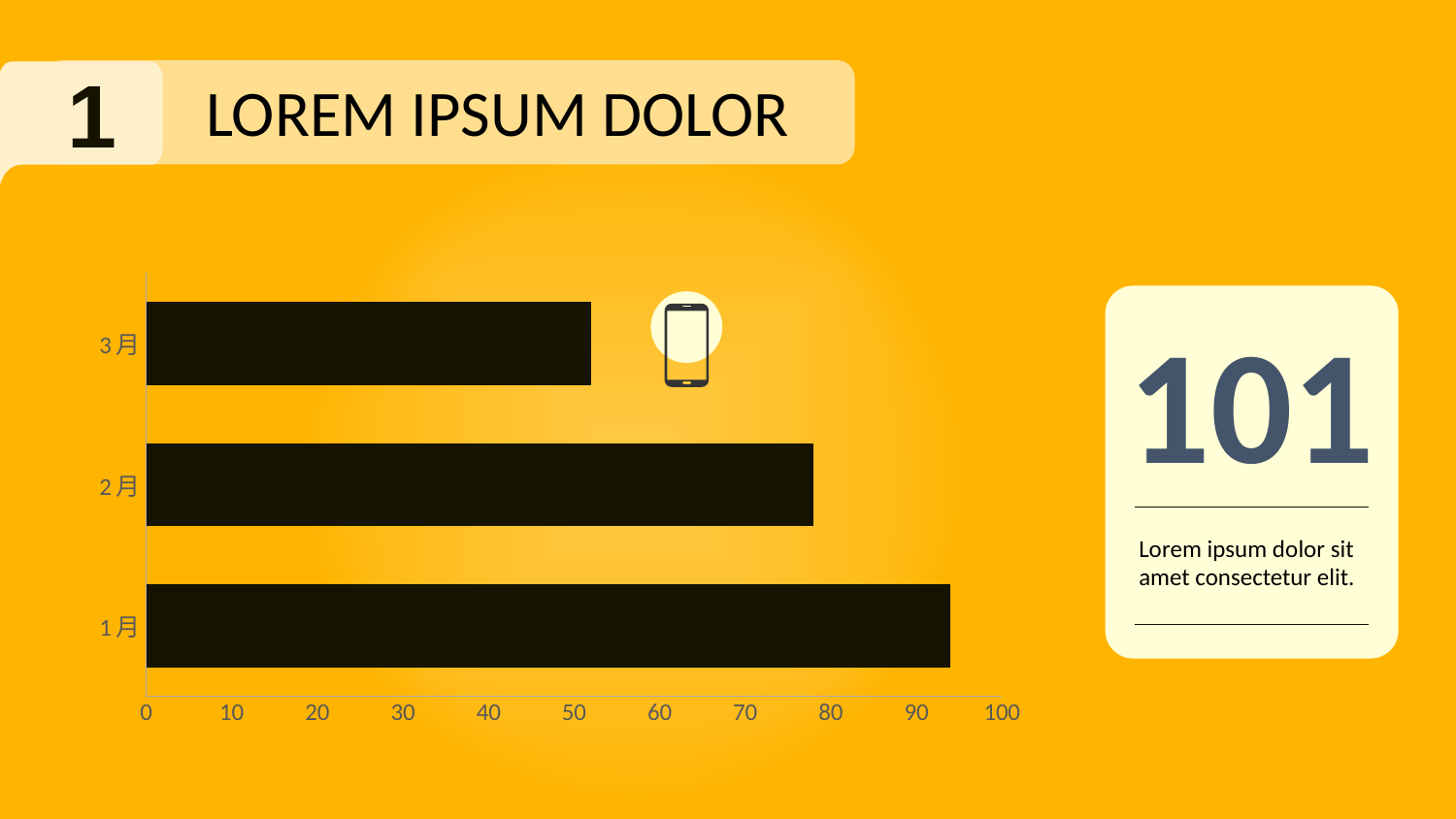

1

LOREM IPSUM DOLOR

### Chart

| Category | 系列 1 |
|---|---|
| 1月 | 94.0 |
| 2月 | 78.0 |
| 3月 | 52.0 |

101
Lorem ipsum dolor sit amet consectetur elit.